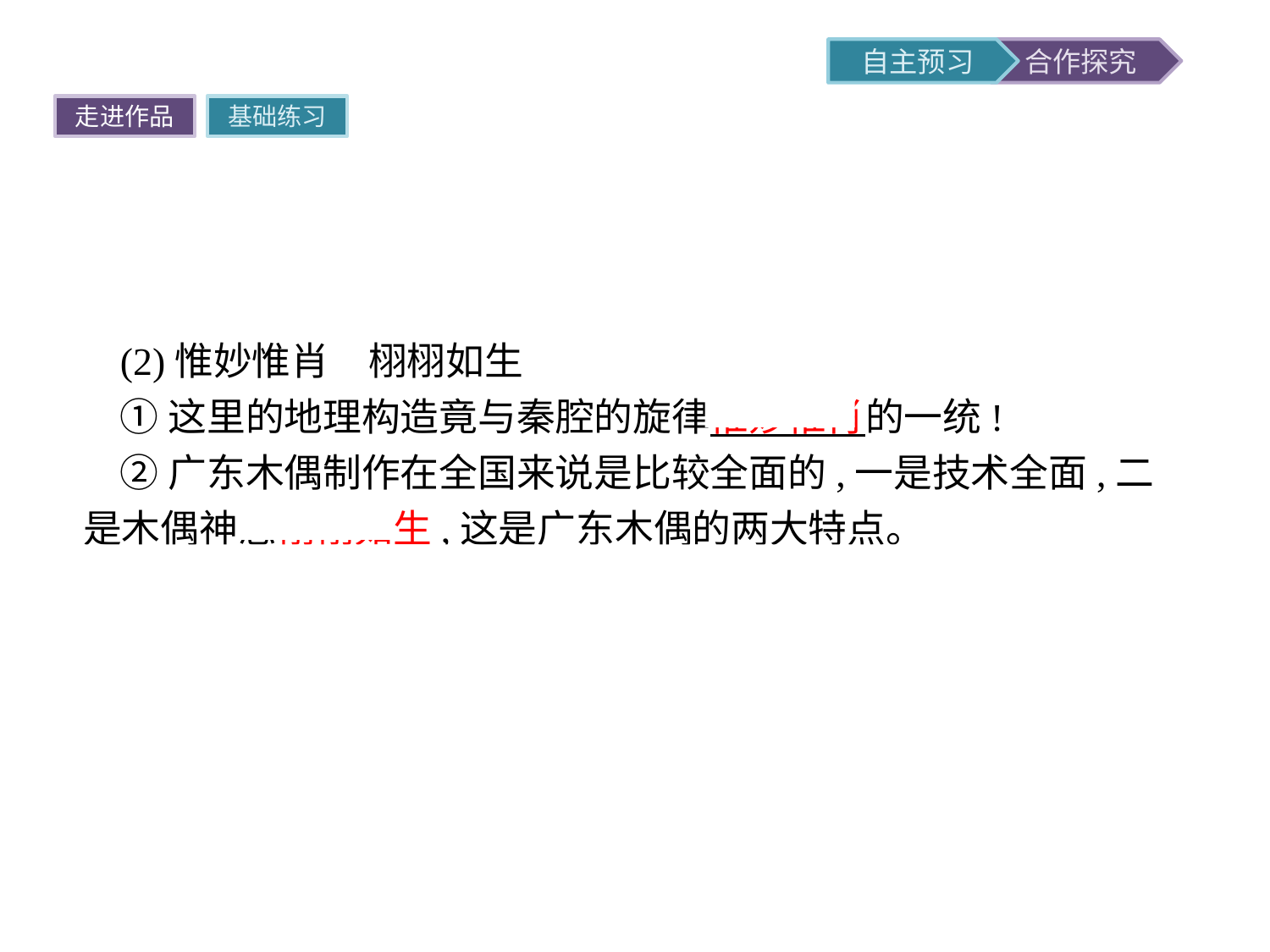

走进作品
基础练习
(2)惟妙惟肖　栩栩如生
①这里的地理构造竟与秦腔的旋律惟妙惟肖的一统!
②广东木偶制作在全国来说是比较全面的,一是技术全面,二是木偶神态栩栩如生,这是广东木偶的两大特点。
提示二者都有“逼真”之意。“惟妙惟肖”侧重于描写或模仿;“栩栩如生”的前提是没有生命,但看上去似有生命活力。